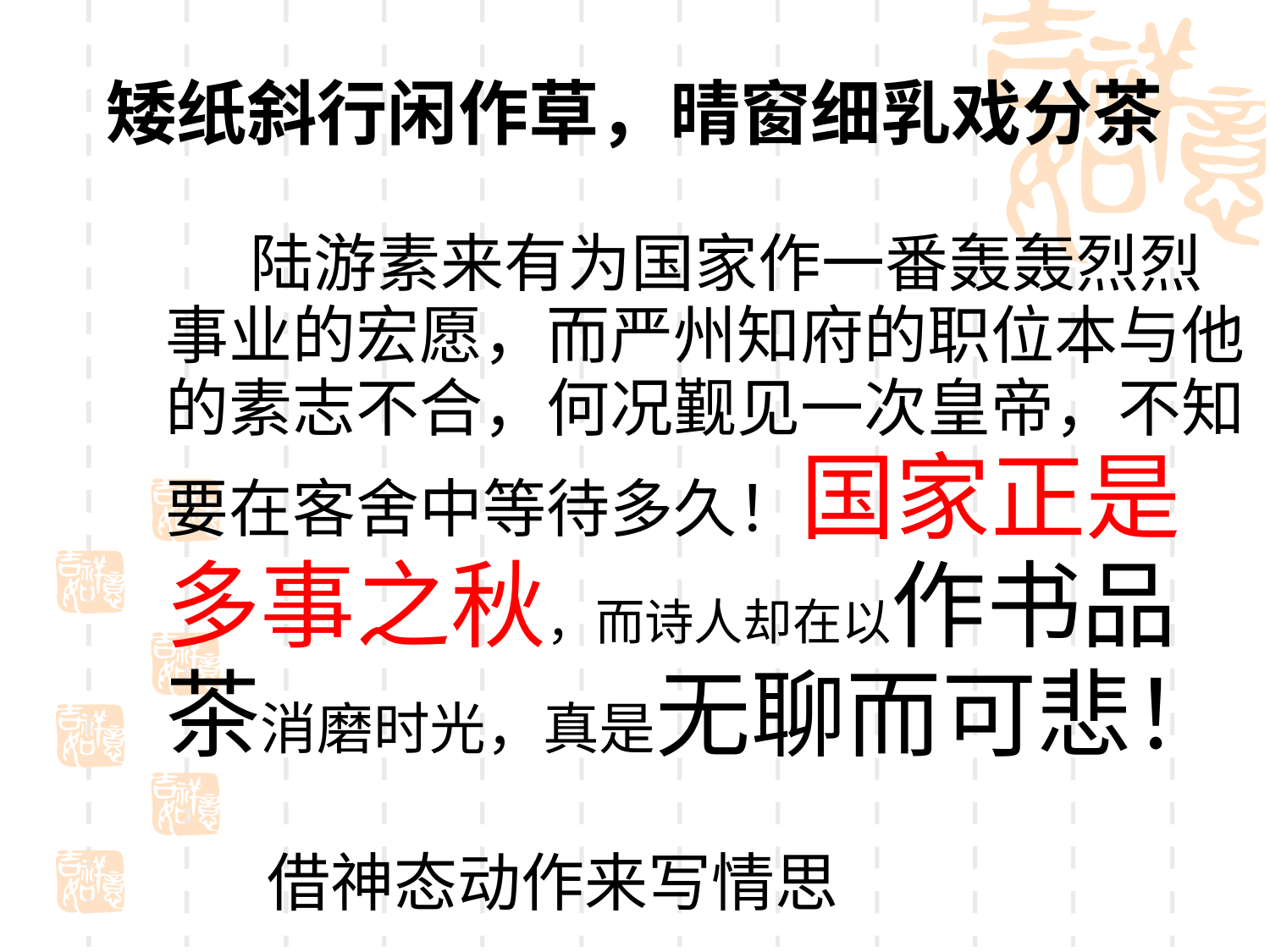

# 矮纸斜行闲作草，晴窗细乳戏分茶
           陆游素来有为国家作一番轰轰烈烈事业的宏愿，而严州知府的职位本与他的素志不合，何况觐见一次皇帝，不知要在客舍中等待多久！国家正是多事之秋，而诗人却在以作书品茶消磨时光，真是无聊而可悲！

借神态动作来写情思